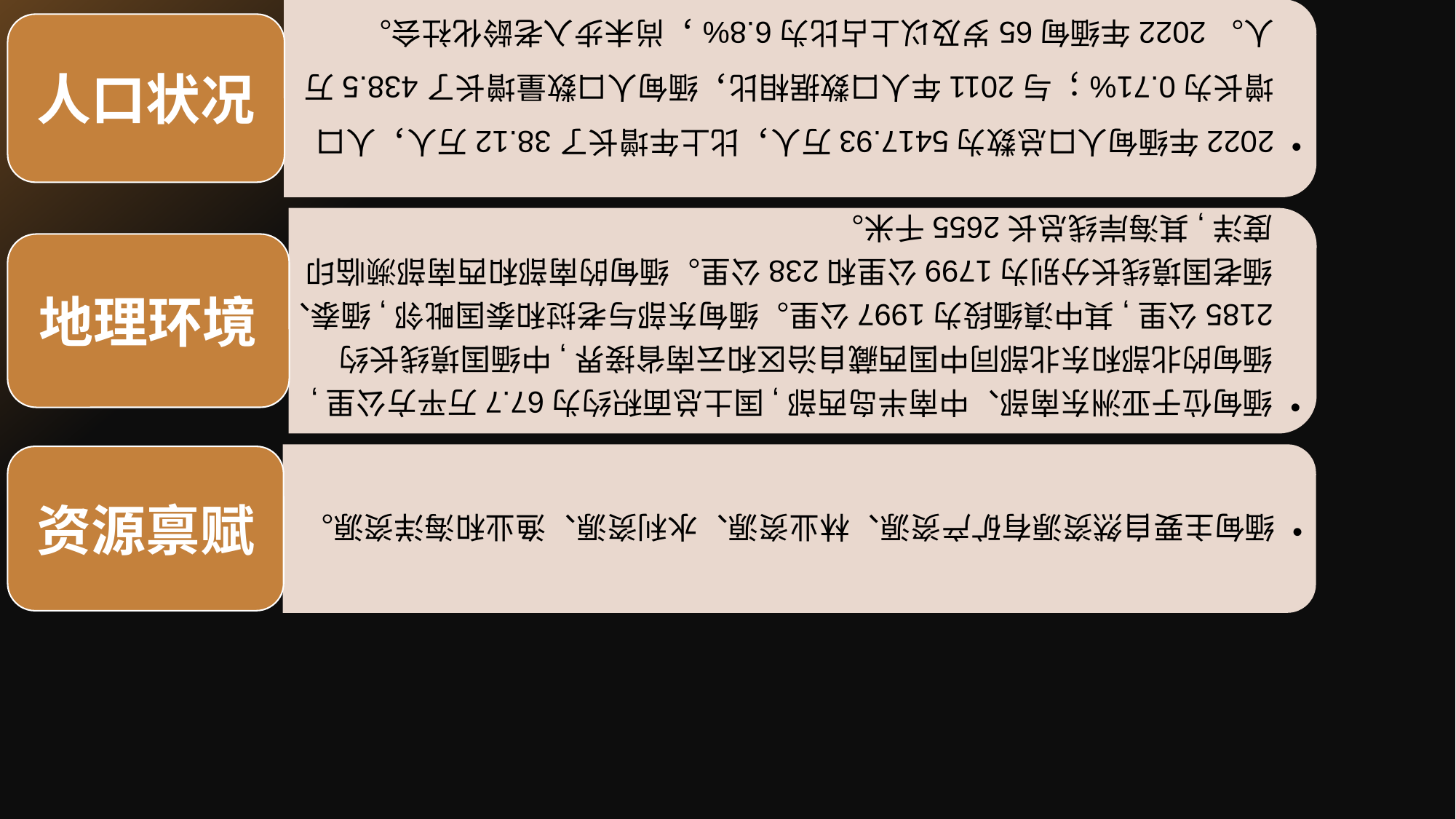

# 一、基本情况
2022年缅甸人口总数为5417.93万人，比上年增长了38.12万人，人口增长为0.71%；与2011年人口数据相比，缅甸人口数量增长了438.5万人。2022年缅甸65岁及以上占比为6.8%，尚未步入老龄化社会。
人口状况
缅甸位于亚洲东南部、中南半岛西部,国土总面积约为67.7万平方公里,缅甸的北部和东北部同中国西藏自治区和云南省接界,中缅国境线长约2185公里,其中滇缅段为1997公里。缅甸东部与老挝和泰国毗邻,缅泰、缅老国境线长分别为1799公里和238公里。缅甸的南部和西南部濒临印度洋,其海岸线总长2655千米。
地理环境
缅甸主要自然资源有矿产资源、林业资源、水利资源、渔业和海洋资源。
资源禀赋